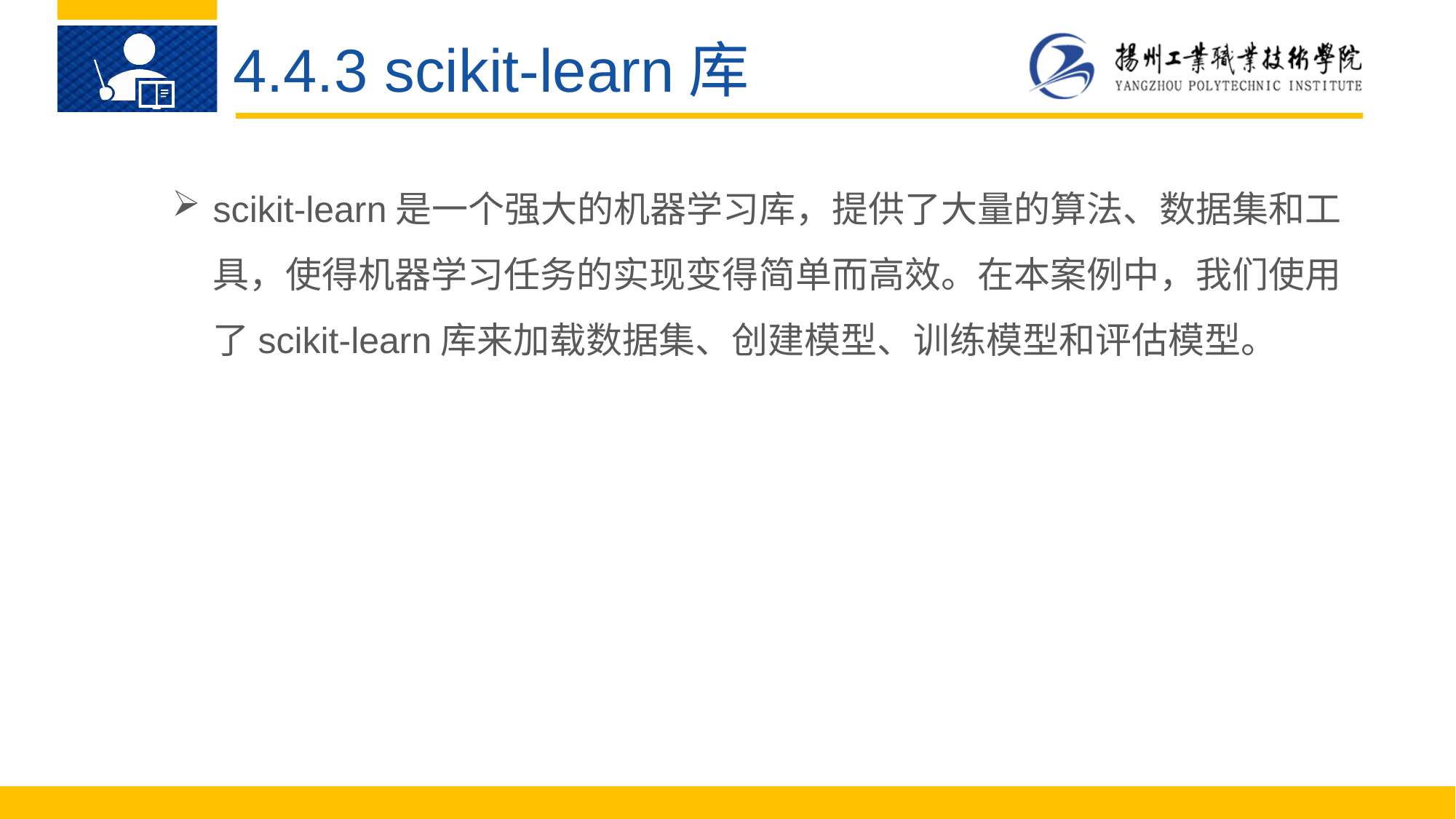

4.4.3 scikit-learn库
scikit-learn是一个强大的机器学习库，提供了大量的算法、数据集和工具，使得机器学习任务的实现变得简单而高效。在本案例中，我们使用了scikit-learn库来加载数据集、创建模型、训练模型和评估模型。